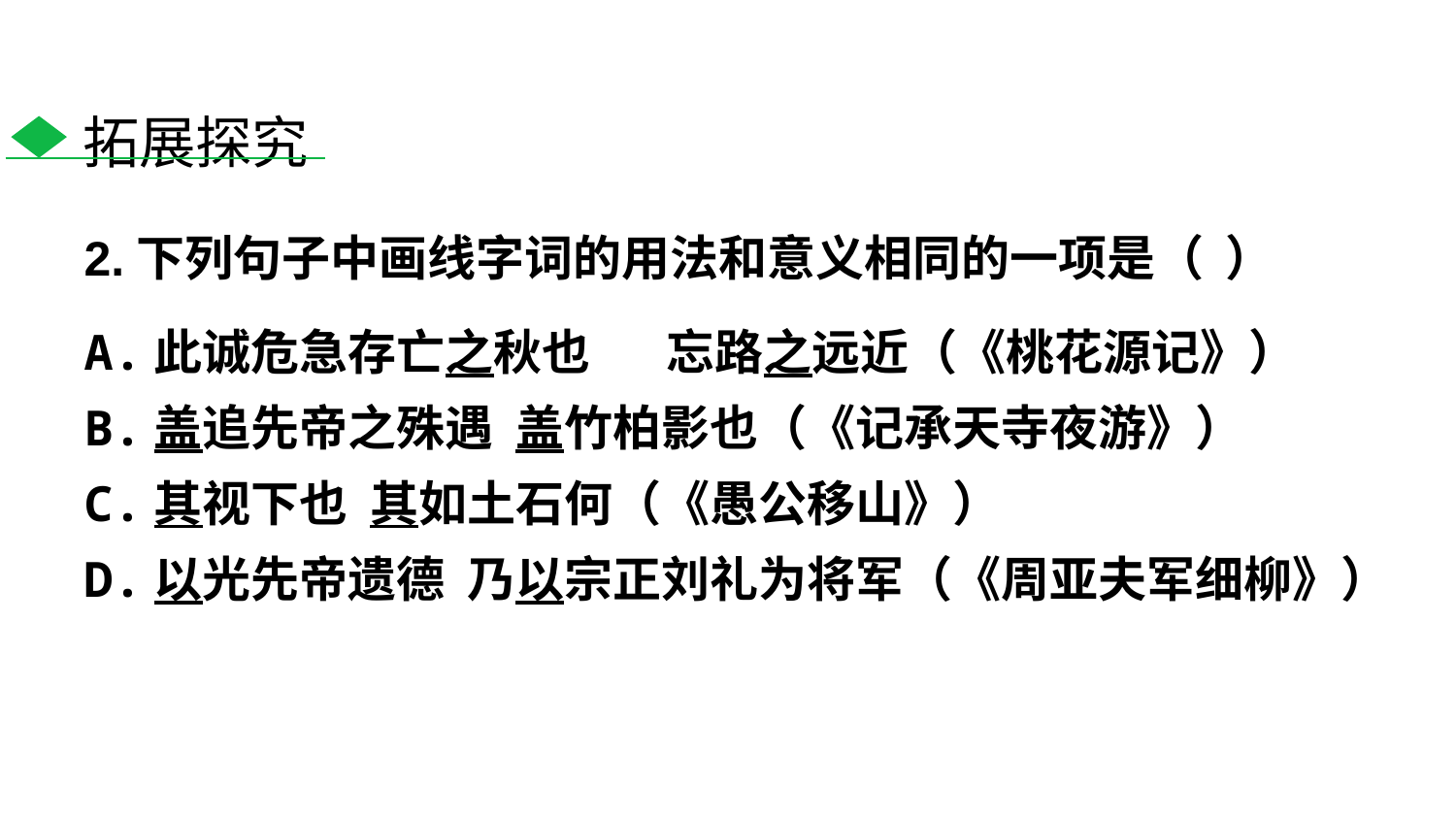

拓展探究

2.下列句子中画线字词的用法和意义相同的一项是（  ）
A.此诚危急存亡之秋也  	忘路之远近（《桃花源记》）
B.盖追先帝之殊遇  盖竹柏影也（《记承天寺夜游》）
C.其视下也  其如土石何（《愚公移山》）
D.以光先帝遗德  乃以宗正刘礼为将军（《周亚夫军细柳》）